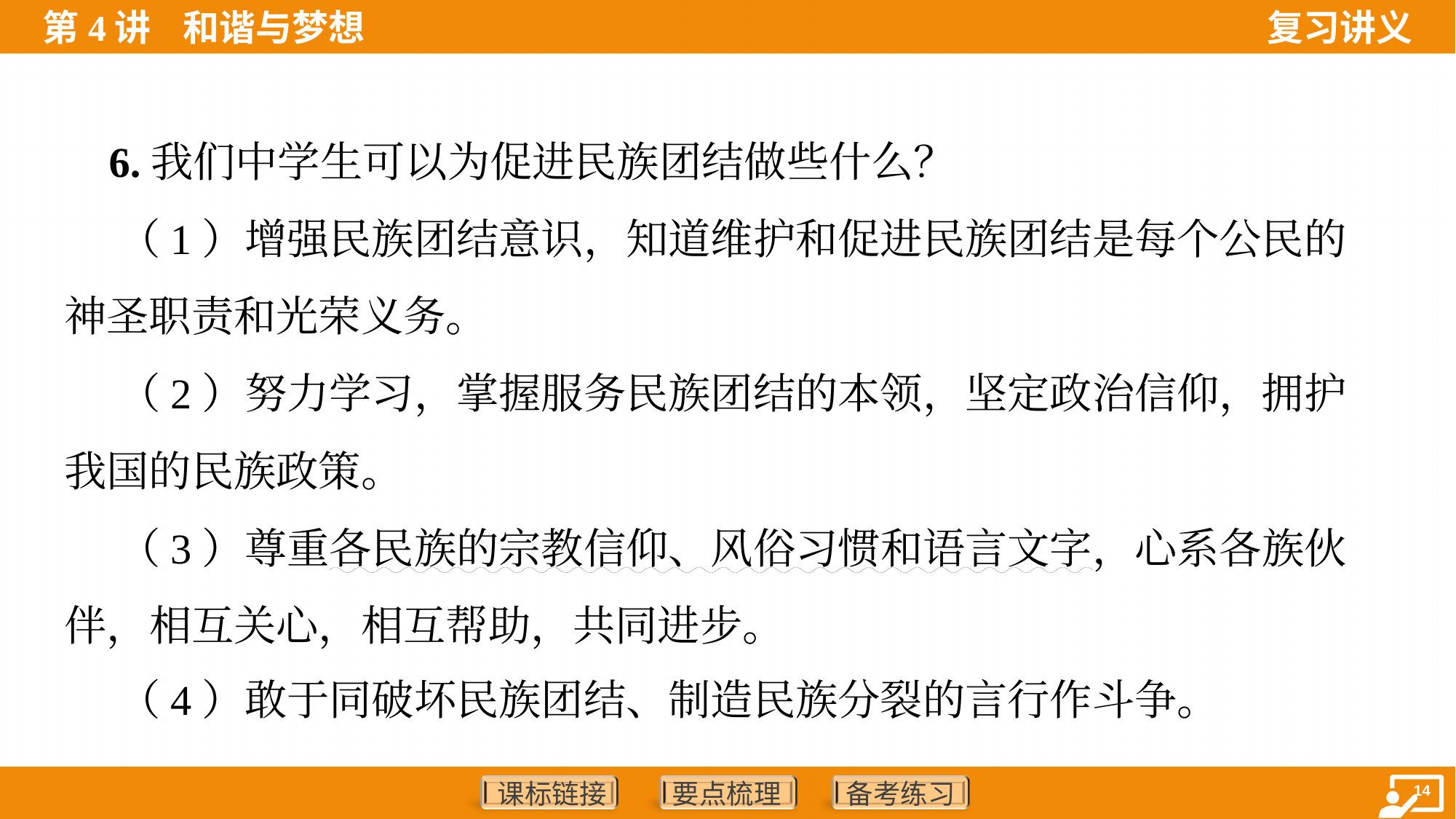

6.我们中学生可以为促进民族团结做些什么？
    （1）增强民族团结意识，知道维护和促进民族团结是每个公民的
神圣职责和光荣义务。
    （2）努力学习，掌握服务民族团结的本领，坚定政治信仰，拥护
我国的民族政策。
    （3）尊重各民族的宗教信仰、风俗习惯和语言文字，心系各族伙
伴，相互关心，相互帮助，共同进步。
    （4）敢于同破坏民族团结、制造民族分裂的言行作斗争。